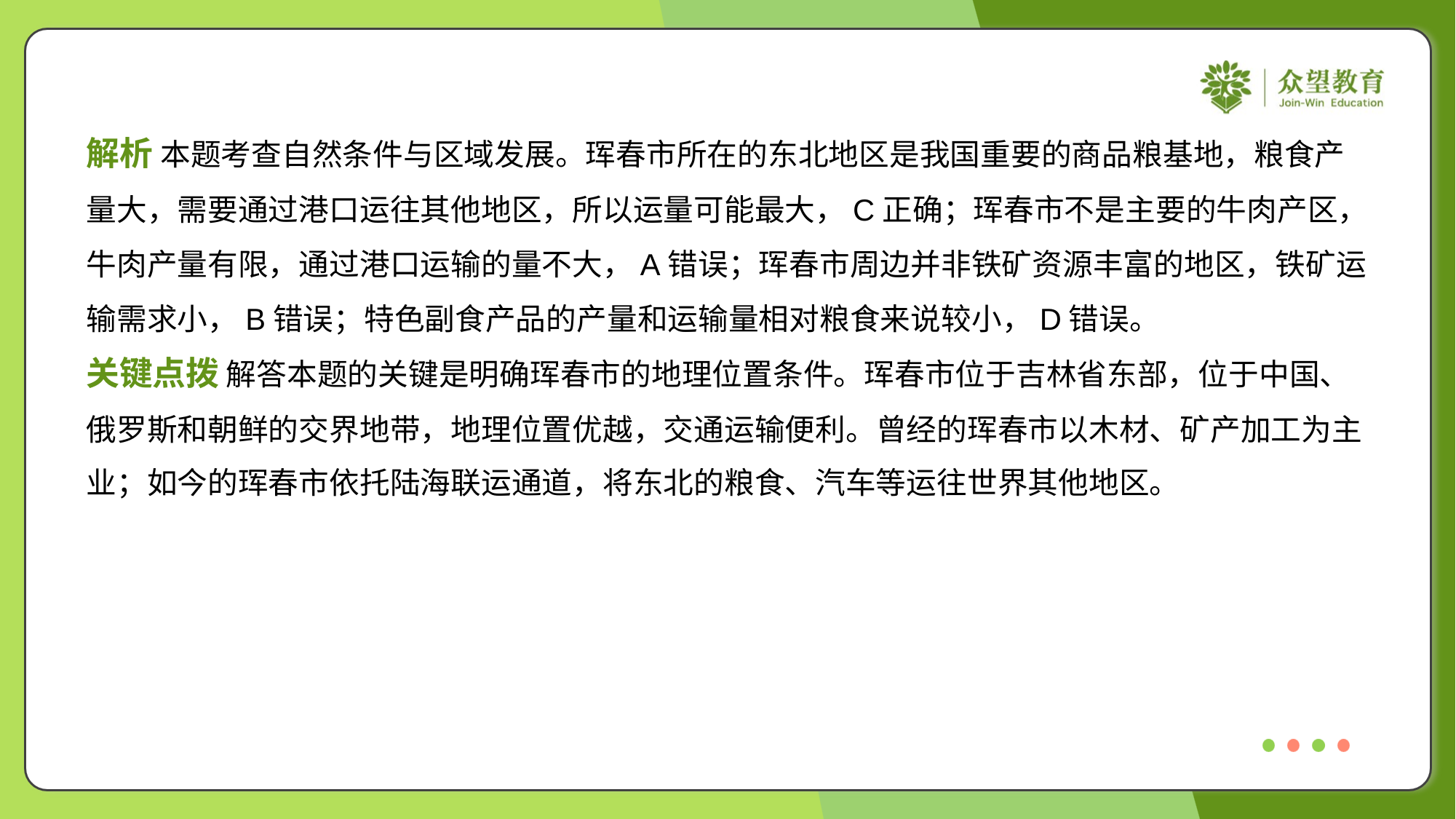

解析 本题考查自然条件与区域发展。珲春市所在的东北地区是我国重要的商品粮基地，粮食产
量大，需要通过港口运往其他地区，所以运量可能最大，C正确；珲春市不是主要的牛肉产区，
牛肉产量有限，通过港口运输的量不大，A错误；珲春市周边并非铁矿资源丰富的地区，铁矿运
输需求小，B错误；特色副食产品的产量和运输量相对粮食来说较小，D错误。
关键点拨 解答本题的关键是明确珲春市的地理位置条件。珲春市位于吉林省东部，位于中国、
俄罗斯和朝鲜的交界地带，地理位置优越，交通运输便利。曾经的珲春市以木材、矿产加工为主
业；如今的珲春市依托陆海联运通道，将东北的粮食、汽车等运往世界其他地区。